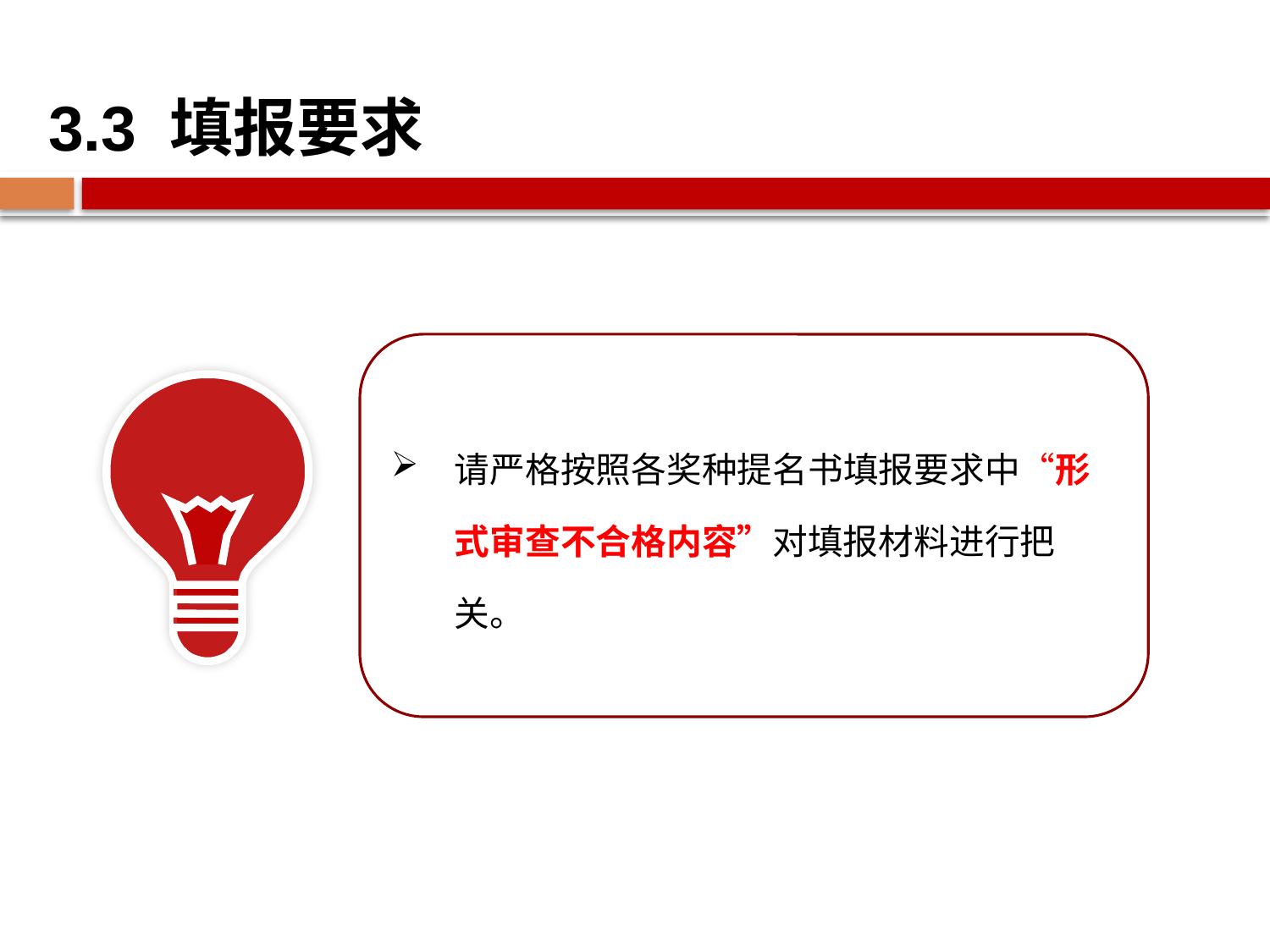

3.3 填报要求
请严格按照各奖种提名书填报要求中“形式审查不合格内容”对填报材料进行把关。